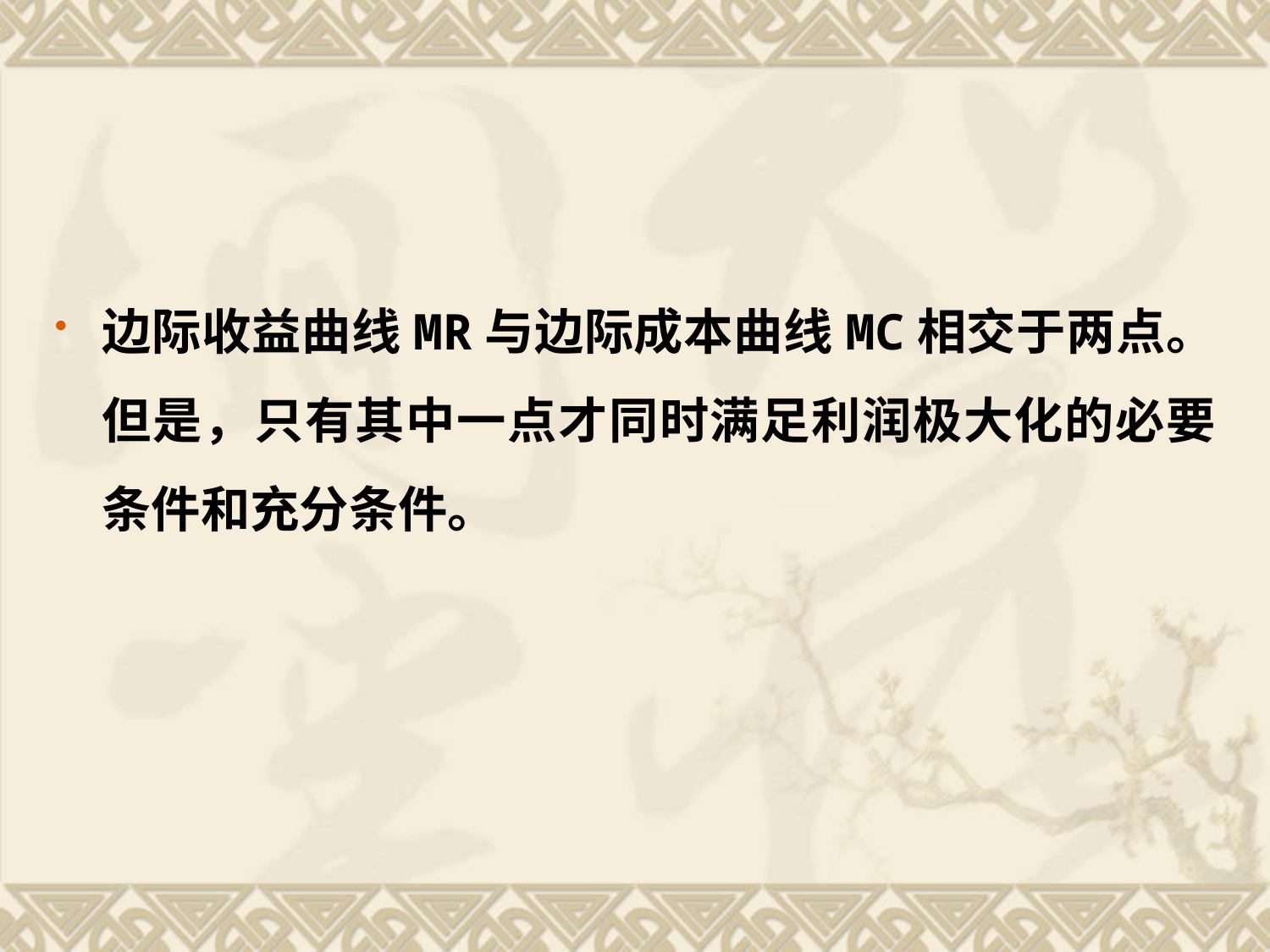

#
边际收益曲线MR与边际成本曲线MC相交于两点。但是，只有其中一点才同时满足利润极大化的必要条件和充分条件。